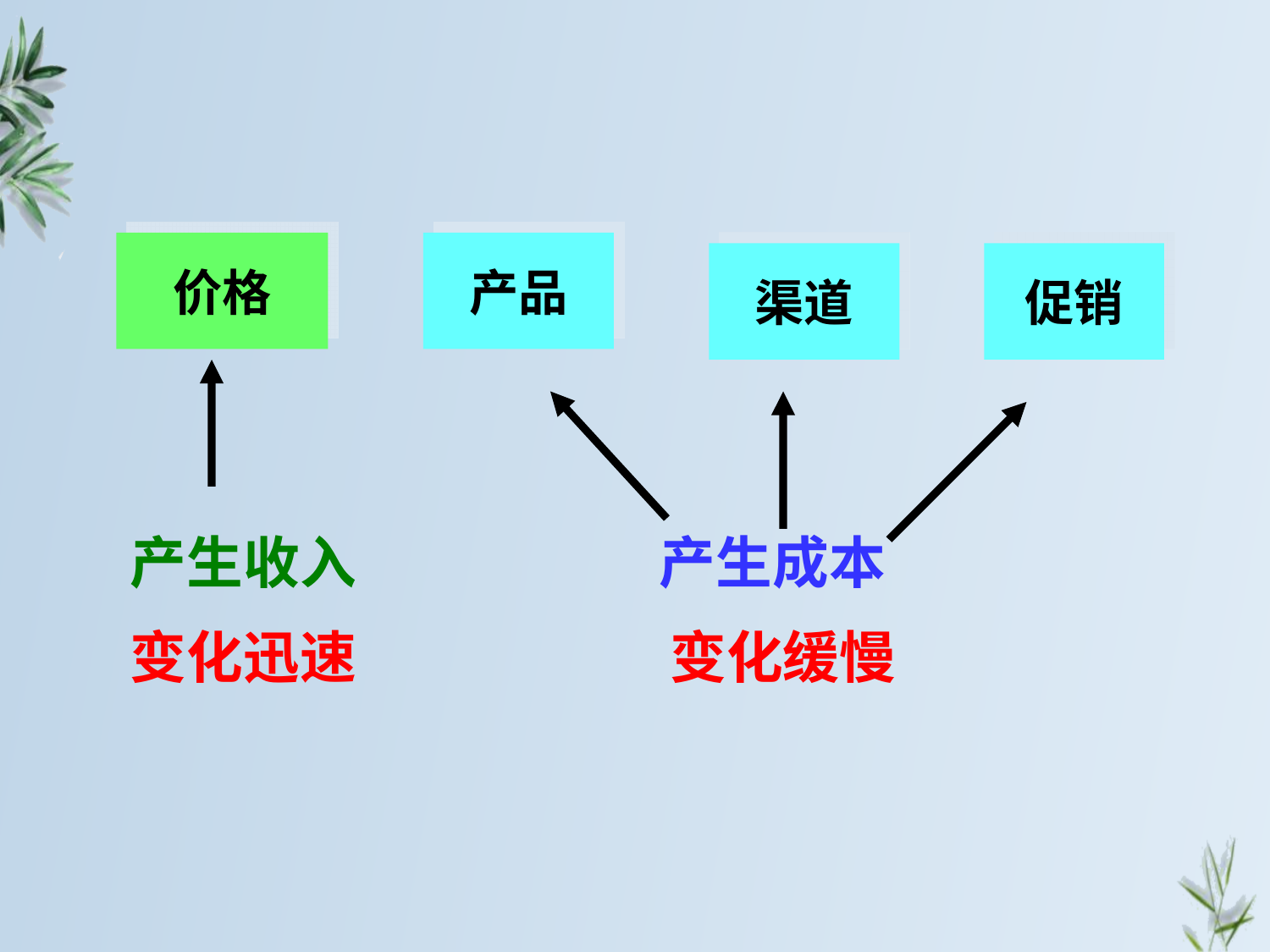

价格
产品
渠道
促销

产生收入
产生成本
变化迅速
变化缓慢